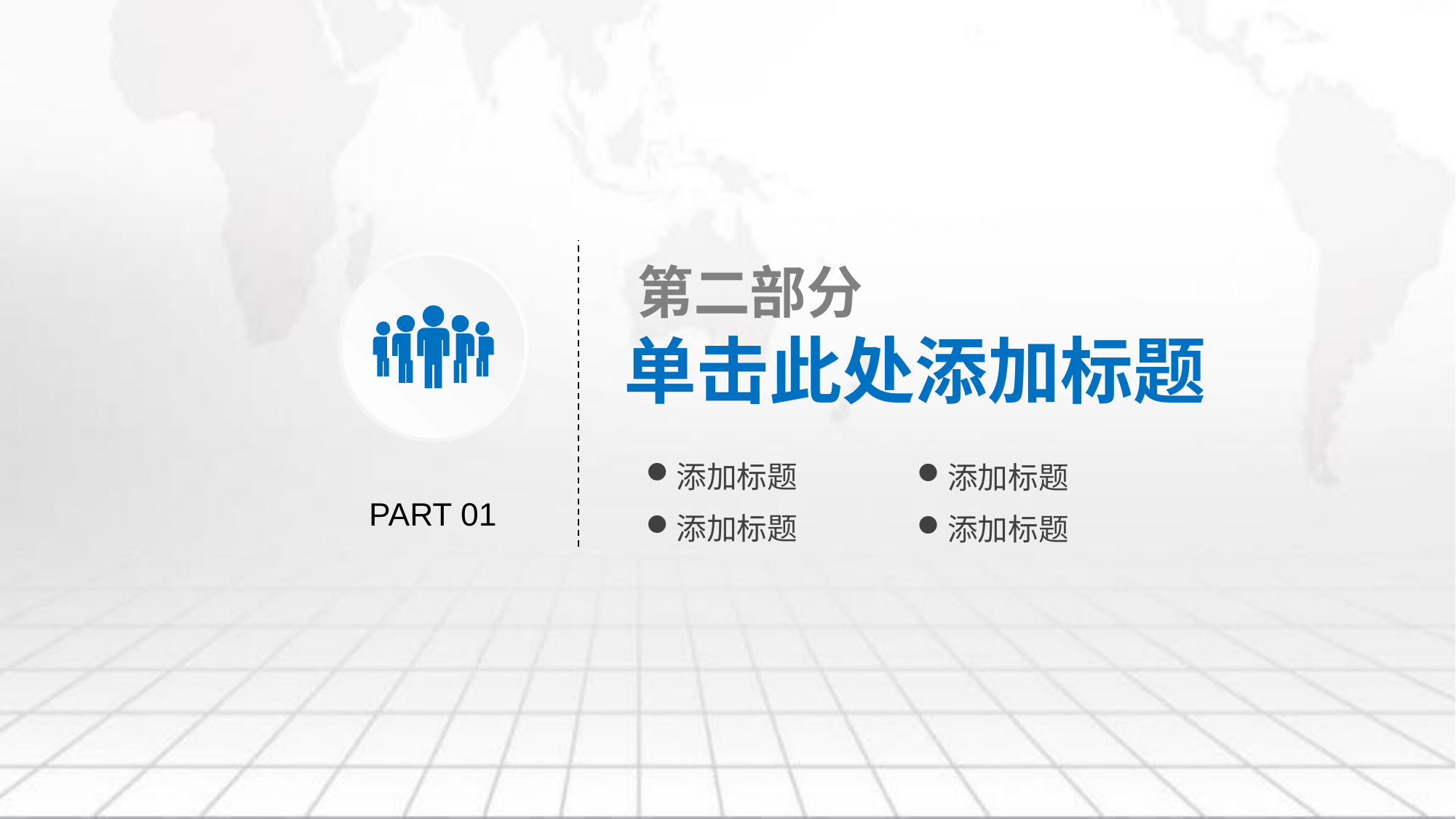

第二部分
单击此处添加标题

添加标题
添加标题
PART 01
添加标题
添加标题